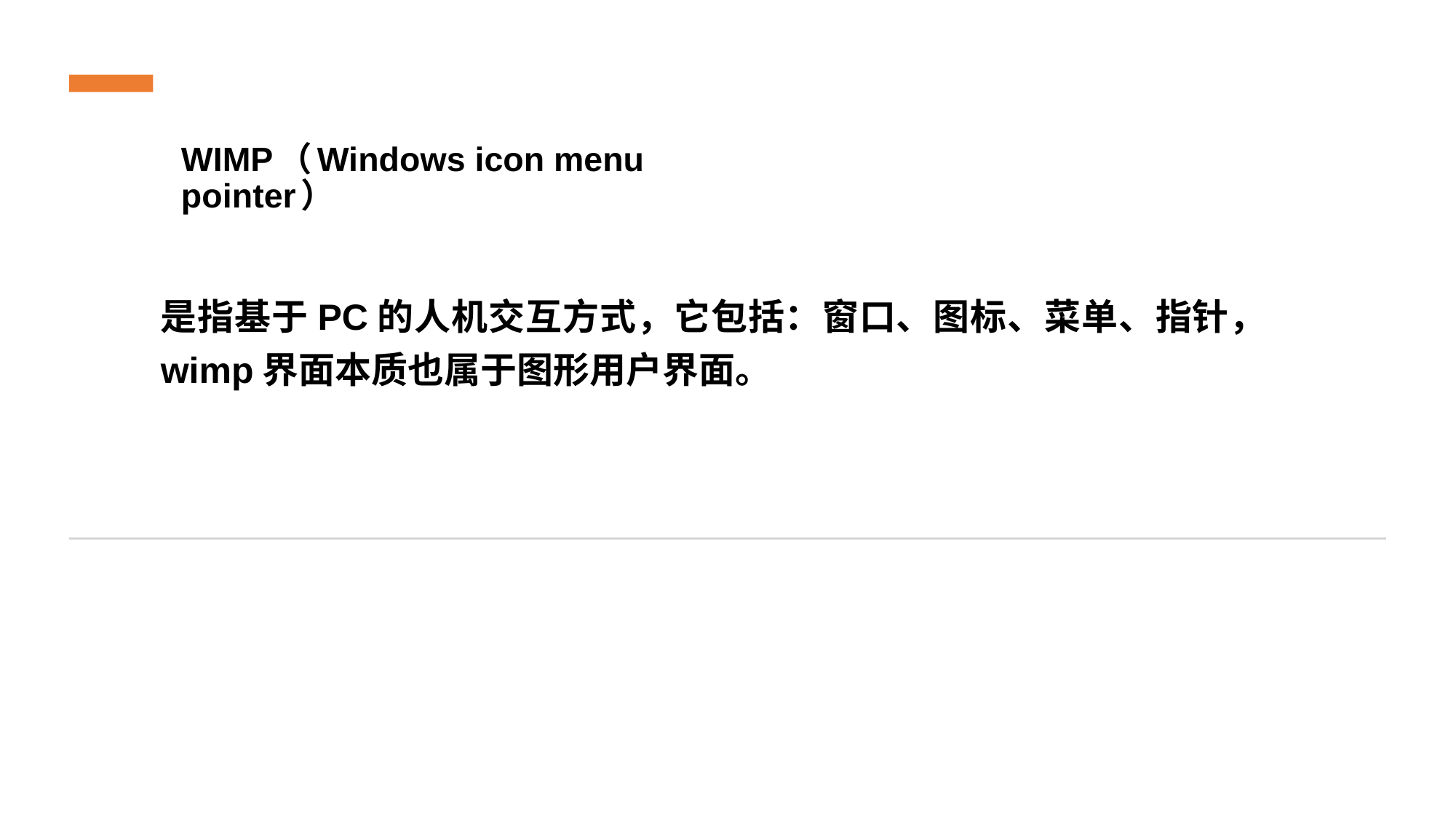

WIMP（Windows icon menu  pointer）
是指基于PC的人机交互方式，它包括：窗口、图标、菜单、指针，
wimp界面本质也属于图形用户界面。